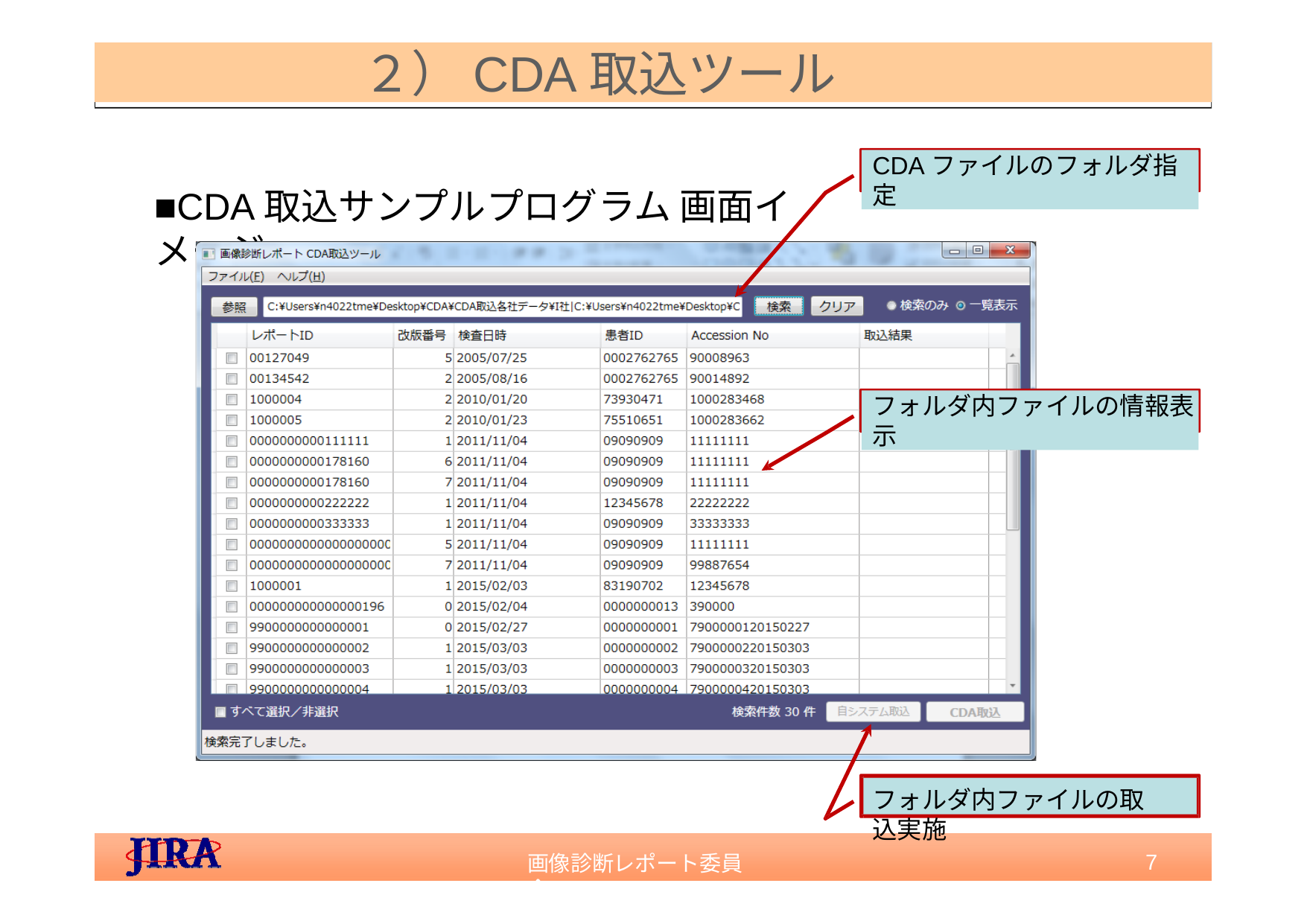

２）CDA取込ツール

CDAファイルのフォルダ指定

■CDA取込サンプルプログラム 画⾯イメージ

フォルダ内ファイルの情報表⽰

フォルダ内ファイルの取込実施
7
画像診断レポート委員会